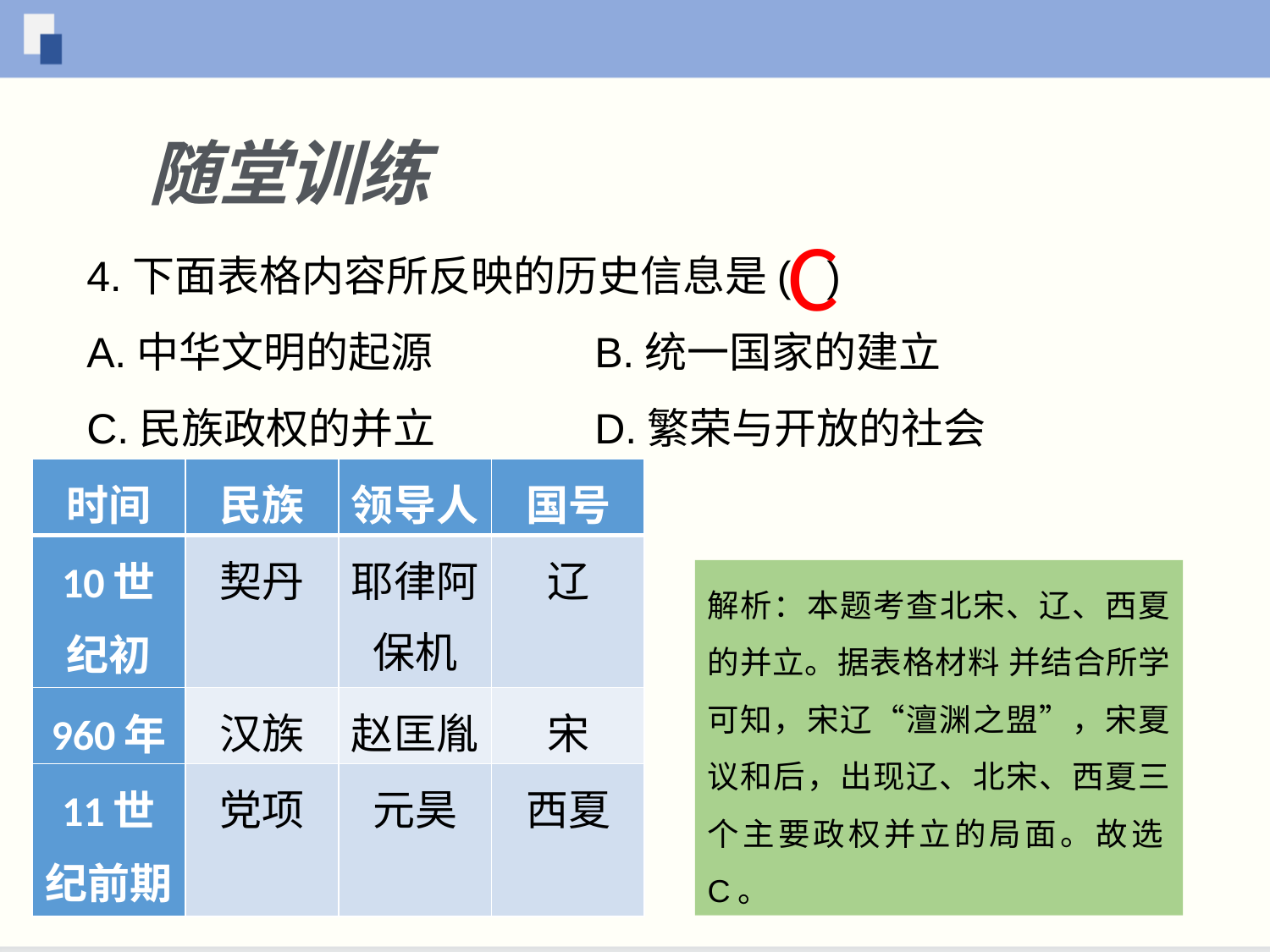

随堂训练
C
4.下面表格内容所反映的历史信息是(   )
A.中华文明的起源		B.统一国家的建立
C.民族政权的并立		D.繁荣与开放的社会
| 时间 | 民族 | 领导人 | 国号 |
| --- | --- | --- | --- |
| 10世纪初 | 契丹 | 耶律阿保机 | 辽 |
| 960年 | 汉族 | 赵匡胤 | 宋 |
| 11世纪前期 | 党项 | 元昊 | 西夏 |
解析：本题考查北宋、辽、西夏的并立。据表格材料 并结合所学可知，宋辽“澶渊之盟”，宋夏议和后，出现辽、北宋、西夏三个主要政权并立的局面。故选C。